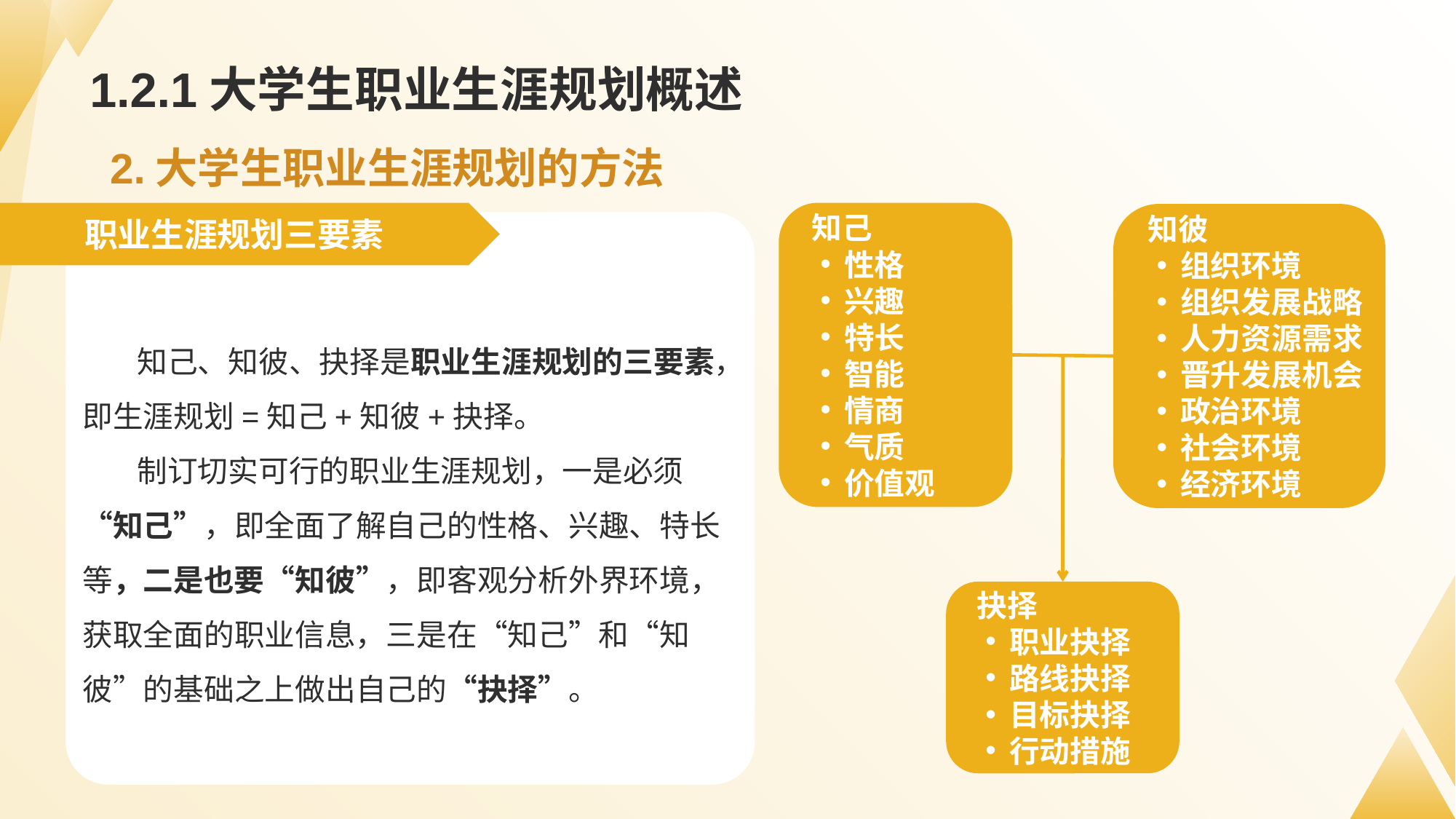

# 1.2.1大学生职业生涯规划概述
2.大学生职业生涯规划的方法
职业生涯规划三要素
知己
性格
兴趣
特长
智能
情商
气质
价值观
知彼
组织环境
组织发展战略
人力资源需求
晋升发展机会
政治环境
社会环境
经济环境
抉择
职业抉择
路线抉择
目标抉择
行动措施
知己、知彼、抉择是职业生涯规划的三要素，即生涯规划=知己+知彼+抉择。
制订切实可行的职业生涯规划，一是必须“知己”，即全面了解自己的性格、兴趣、特长等，二是也要“知彼”，即客观分析外界环境，获取全面的职业信息，三是在“知己”和“知彼”的基础之上做出自己的“抉择”。